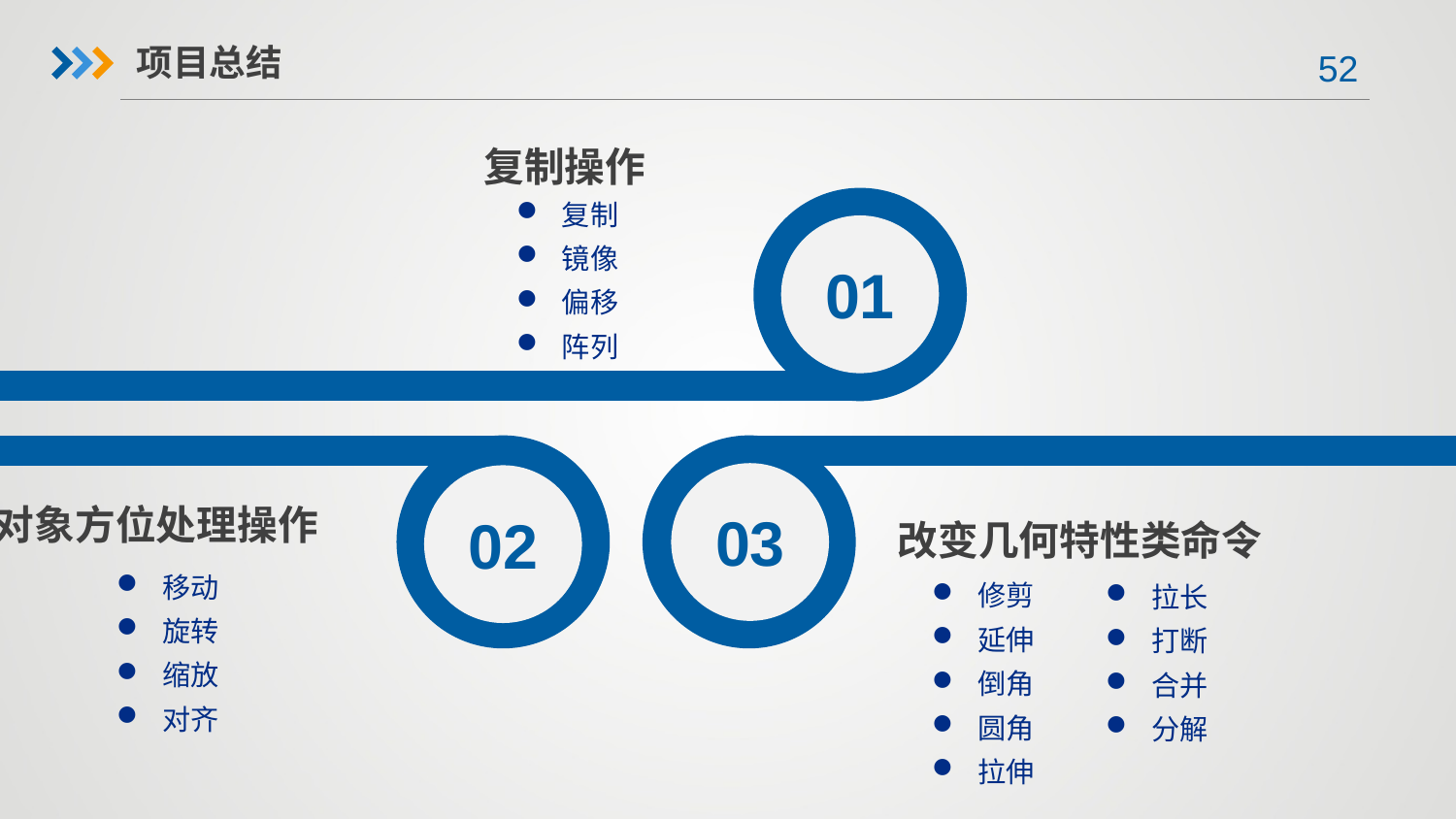

项目总结
复制操作
复制
镜像
偏移
阵列

01

02

03
对象方位处理操作
改变几何特性类命令
移动
旋转
缩放
对齐
修剪
延伸
倒角
圆角
拉伸
拉长
打断
合并
分解